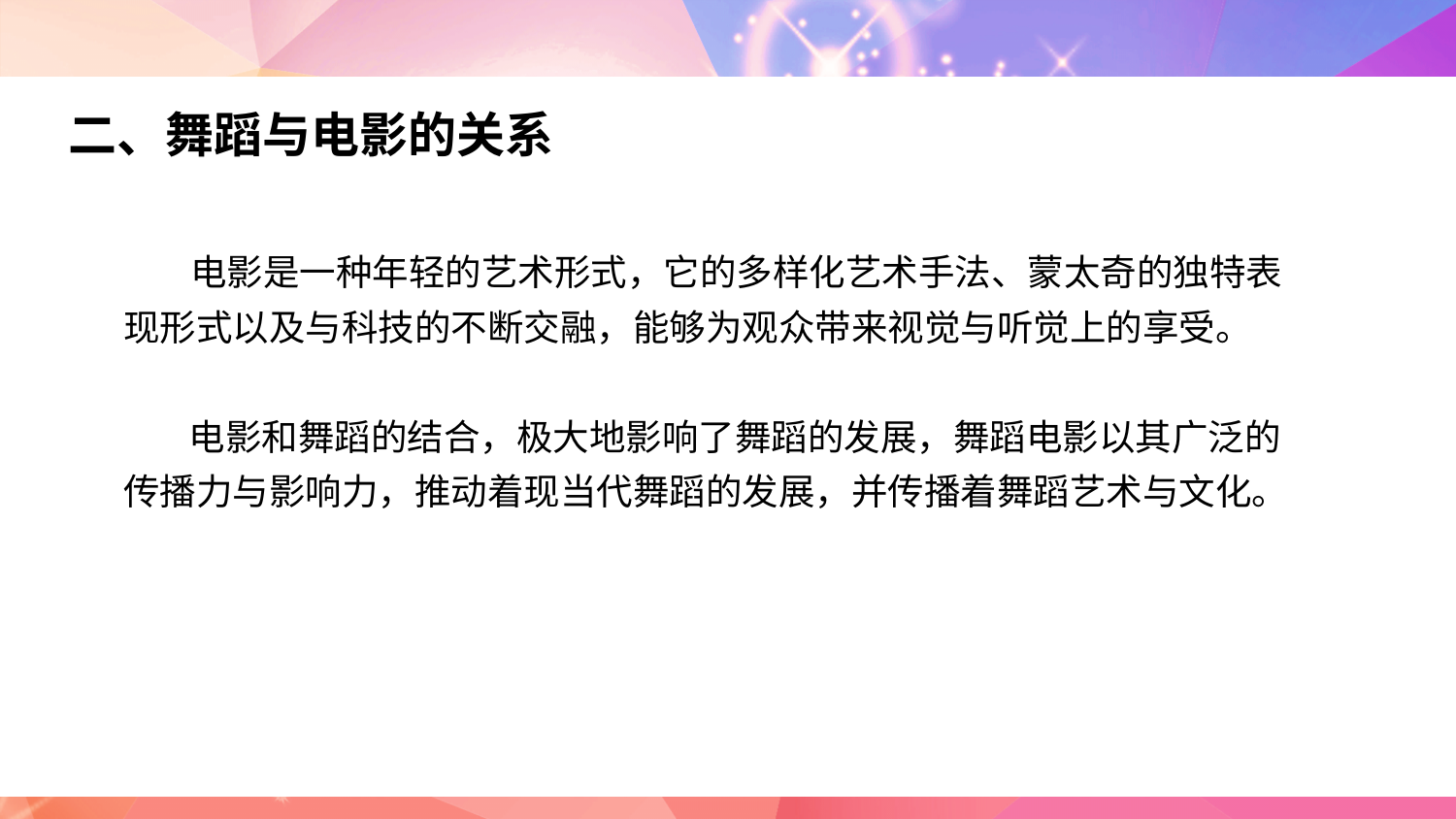

二、舞蹈与电影的关系
 电影是一种年轻的艺术形式，它的多样化艺术手法、蒙太奇的独特表现形式以及与科技的不断交融，能够为观众带来视觉与听觉上的享受。

 电影和舞蹈的结合，极大地影响了舞蹈的发展，舞蹈电影以其广泛的传播力与影响力，推动着现当代舞蹈的发展，并传播着舞蹈艺术与文化。